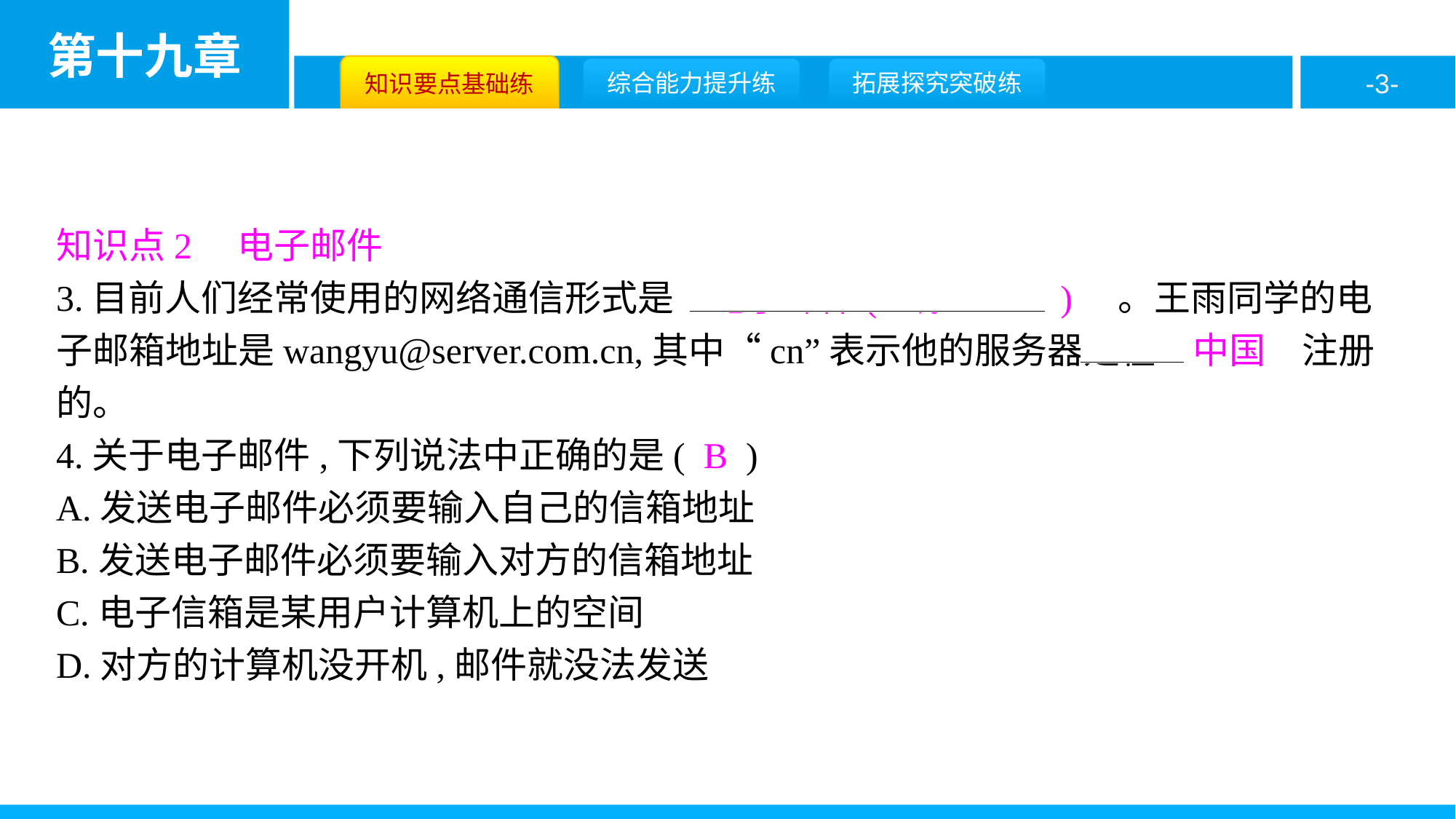

知识点2　电子邮件
3.目前人们经常使用的网络通信形式是　电子邮件(  或e-mail  )　。王雨同学的电子邮箱地址是wangyu@server.com.cn,其中“cn”表示他的服务器是在　中国　注册的。
4.关于电子邮件,下列说法中正确的是(  B  )
A.发送电子邮件必须要输入自己的信箱地址
B.发送电子邮件必须要输入对方的信箱地址
C.电子信箱是某用户计算机上的空间
D.对方的计算机没开机,邮件就没法发送